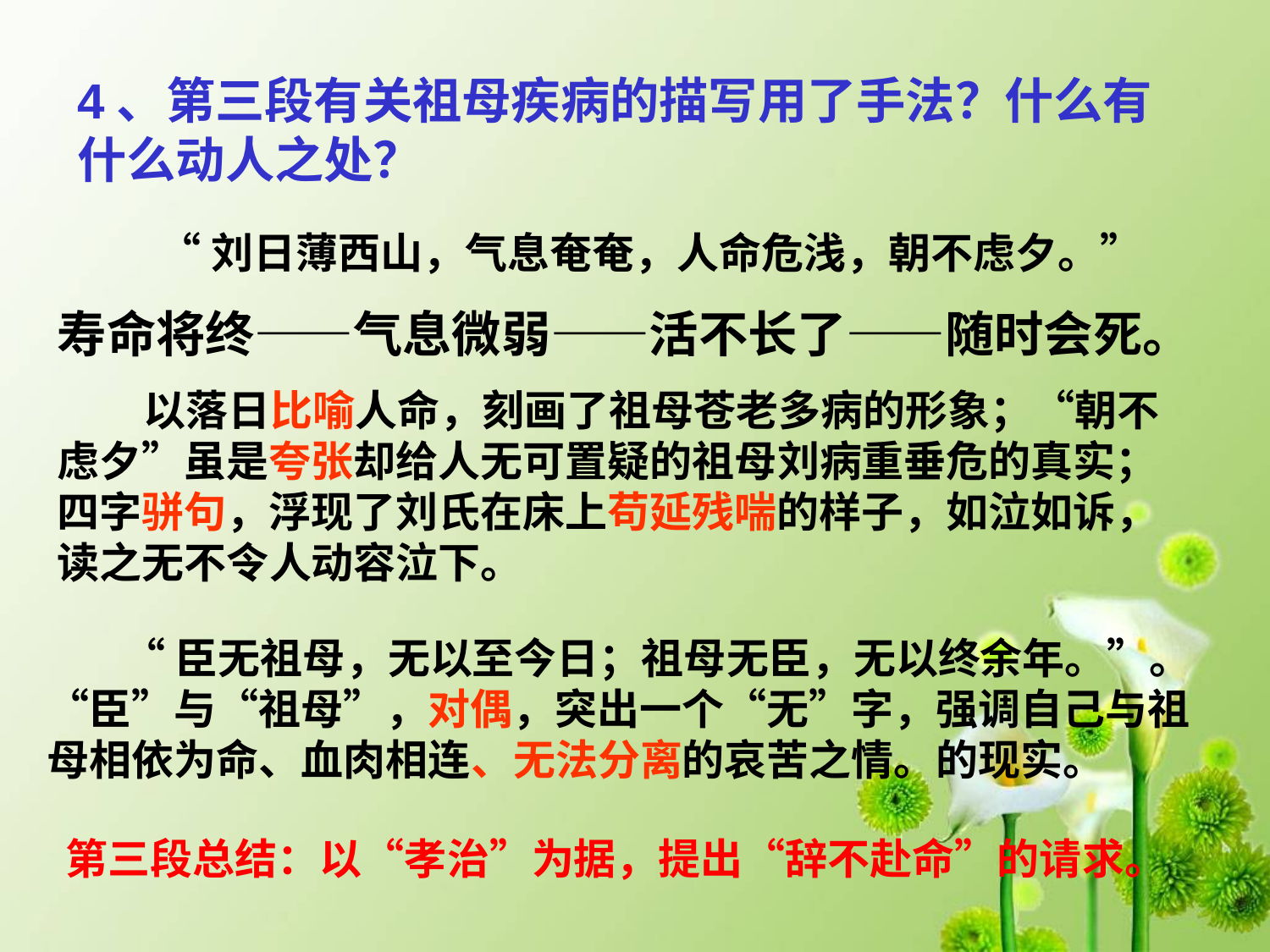

4、第三段有关祖母疾病的描写用了手法？什么有什么动人之处？
         “刘日薄西山，气息奄奄，人命危浅，朝不虑夕。”
寿命将终――气息微弱――活不长了――随时会死。
        以落日比喻人命，刻画了祖母苍老多病的形象；“朝不虑夕”虽是夸张却给人无可置疑的祖母刘病重垂危的真实；四字骈句，浮现了刘氏在床上苟延残喘的样子，如泣如诉，读之无不令人动容泣下。
        “臣无祖母，无以至今日；祖母无臣，无以终余年。”。“臣”与“祖母”，对偶，突出一个“无”字，强调自己与祖母相依为命、血肉相连、无法分离的哀苦之情。的现实。
第三段总结：以“孝治”为据，提出“辞不赴命”的请求。